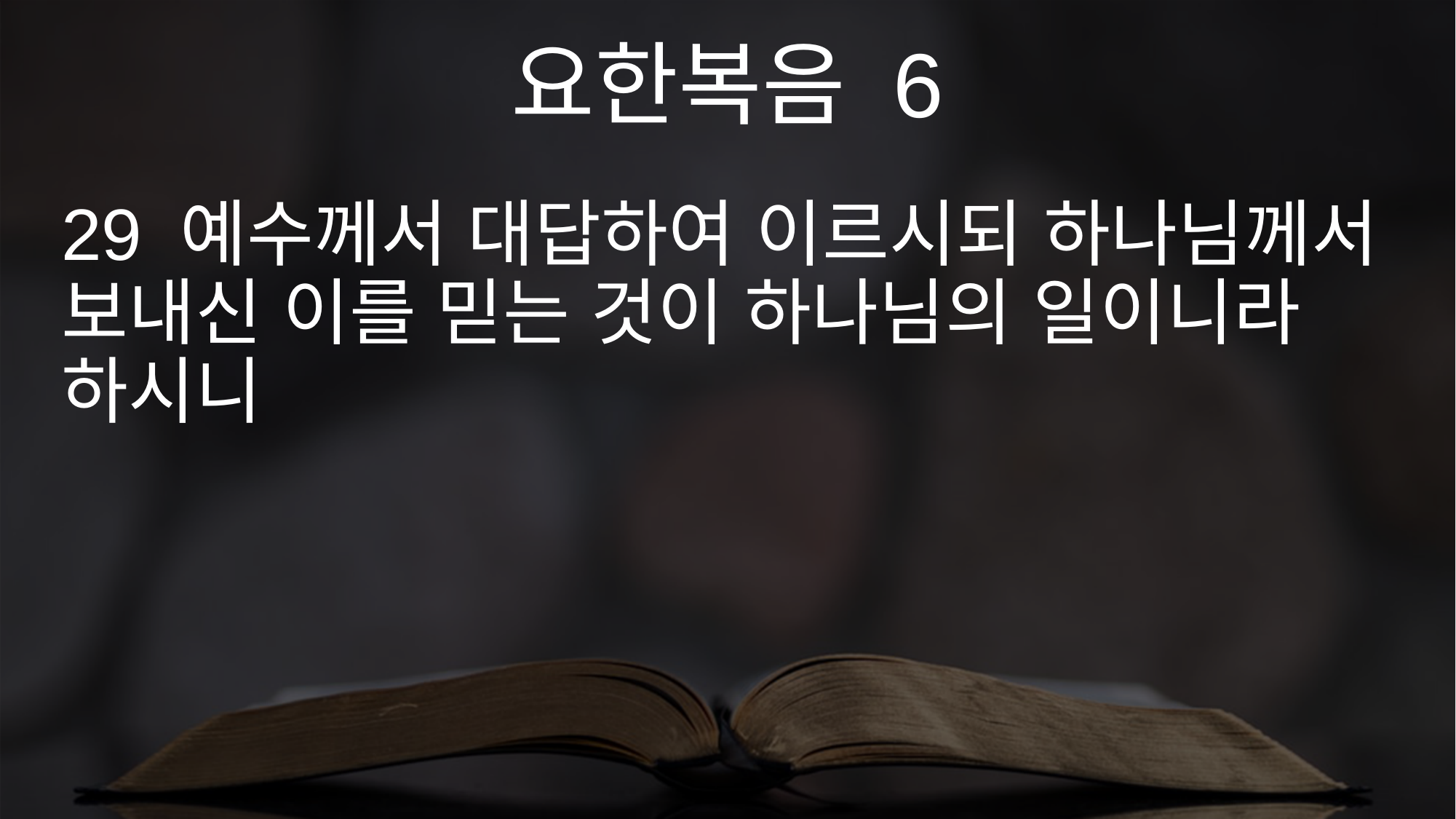

요한복음 6
29 예수께서 대답하여 이르시되 하나님께서 보내신 이를 믿는 것이 하나님의 일이니라 하시니